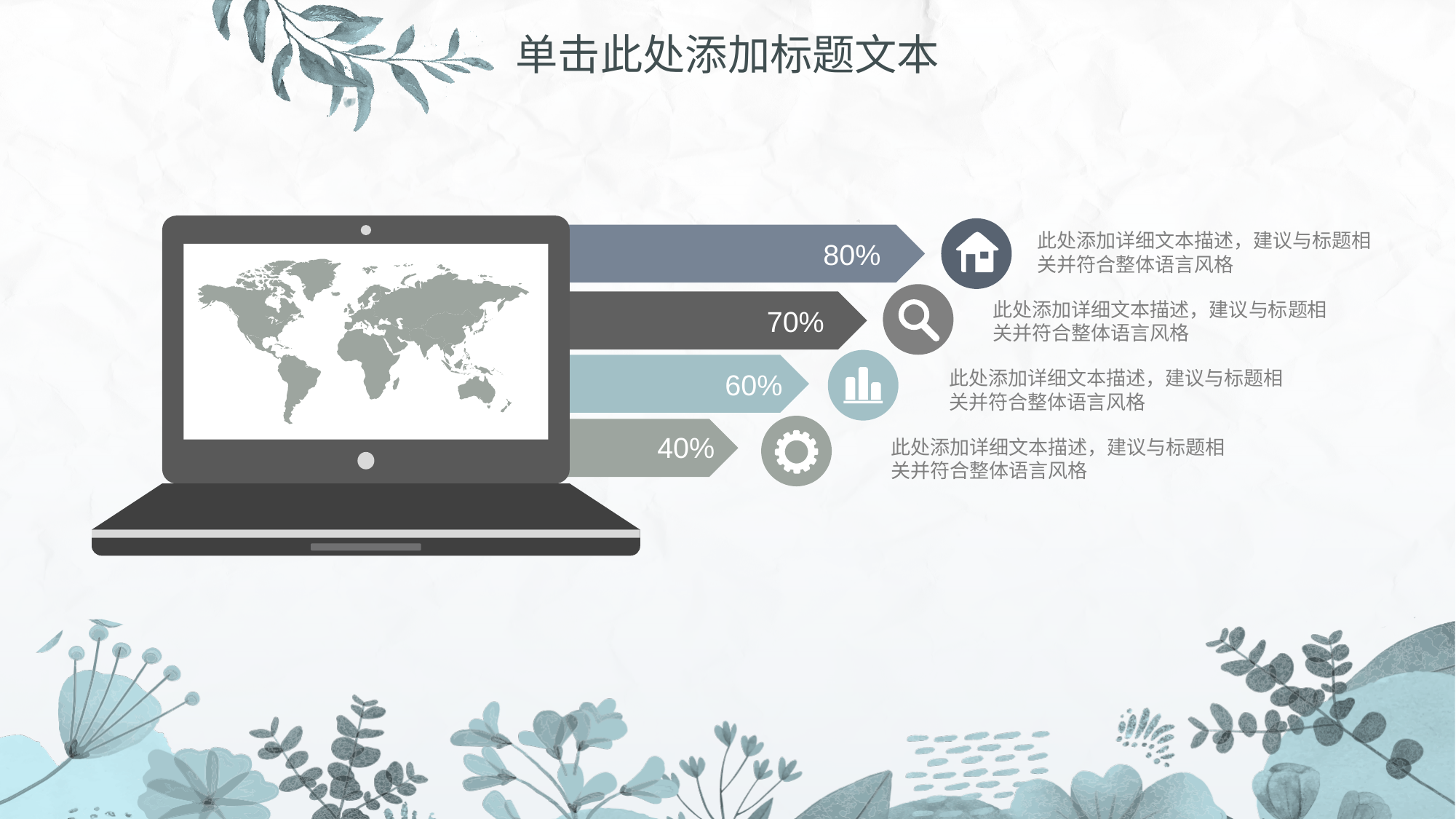

# 单击此处添加标题文本

80%
此处添加详细文本描述，建议与标题相关并符合整体语言风格

70%
此处添加详细文本描述，建议与标题相关并符合整体语言风格

60%
此处添加详细文本描述，建议与标题相关并符合整体语言风格

40%

此处添加详细文本描述，建议与标题相关并符合整体语言风格